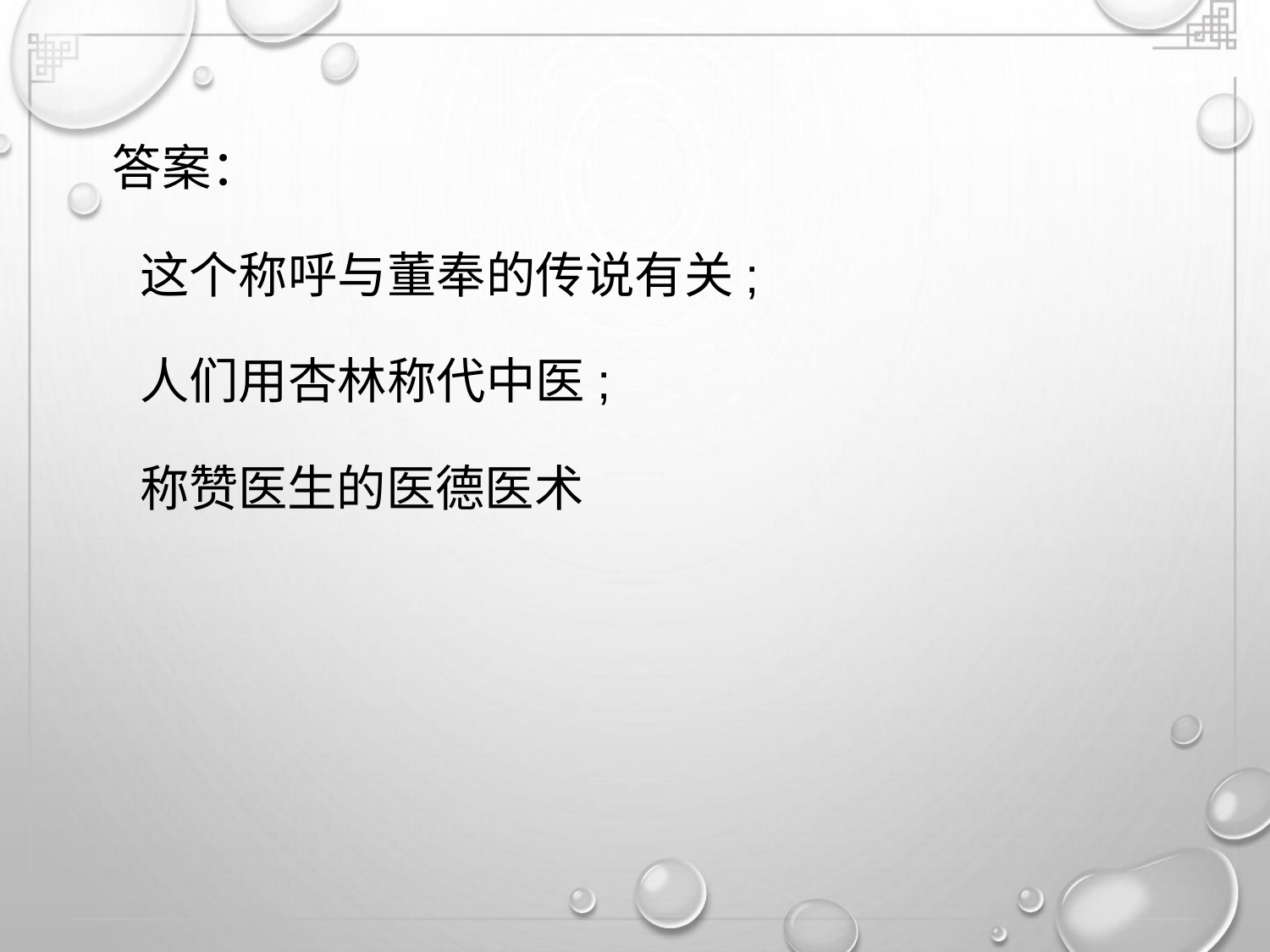

答案：
这个称呼与董奉的传说有关;
人们用杏林称代中医;
称赞医生的医德医术